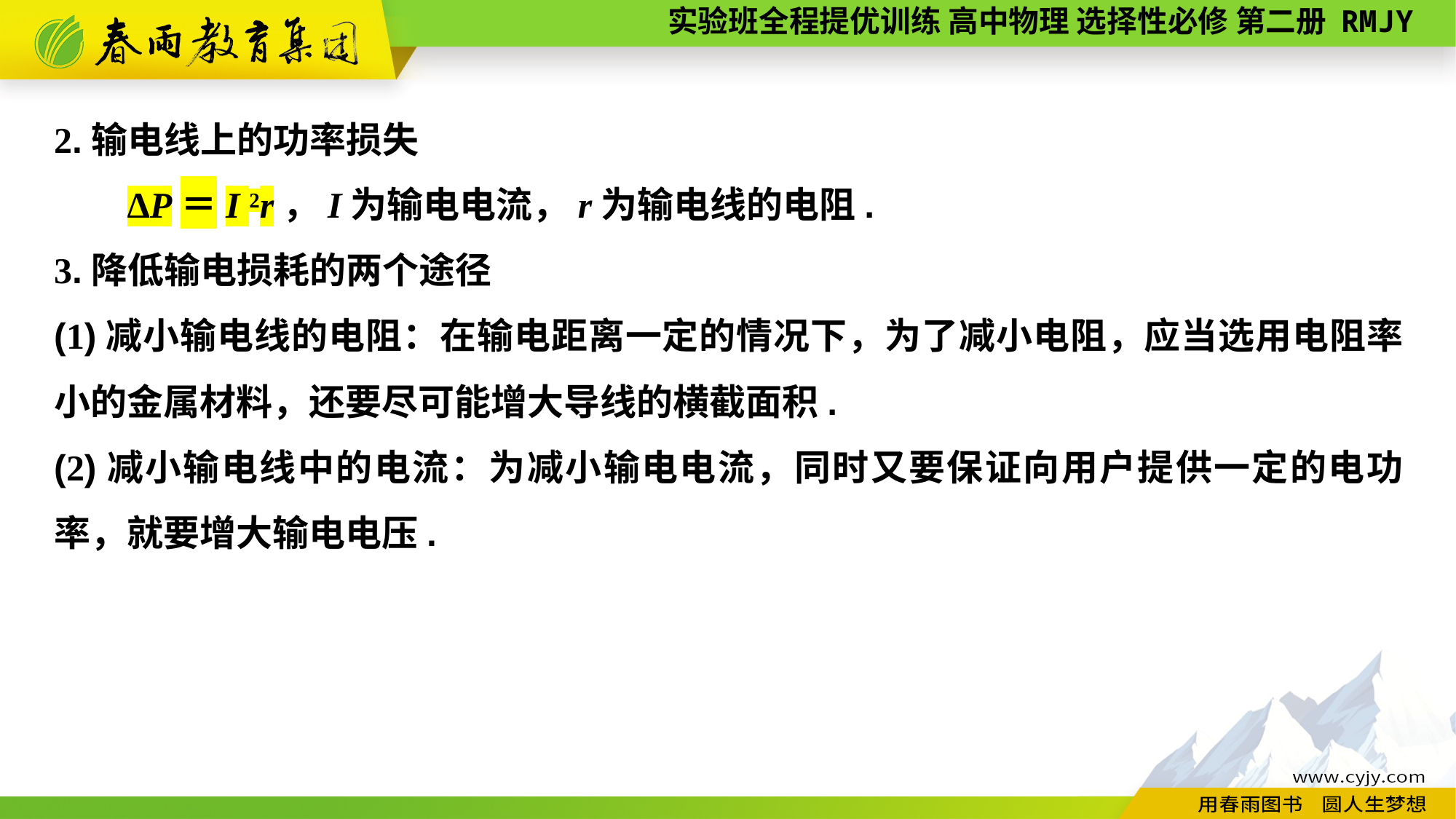

2.输电线上的功率损失
ΔP＝I 2r，I为输电电流，r为输电线的电阻.
3.降低输电损耗的两个途径
(1)减小输电线的电阻：在输电距离一定的情况下，为了减小电阻，应当选用电阻率小的金属材料，还要尽可能增大导线的横截面积.
(2)减小输电线中的电流：为减小输电电流，同时又要保证向用户提供一定的电功率，就要增大输电电压.